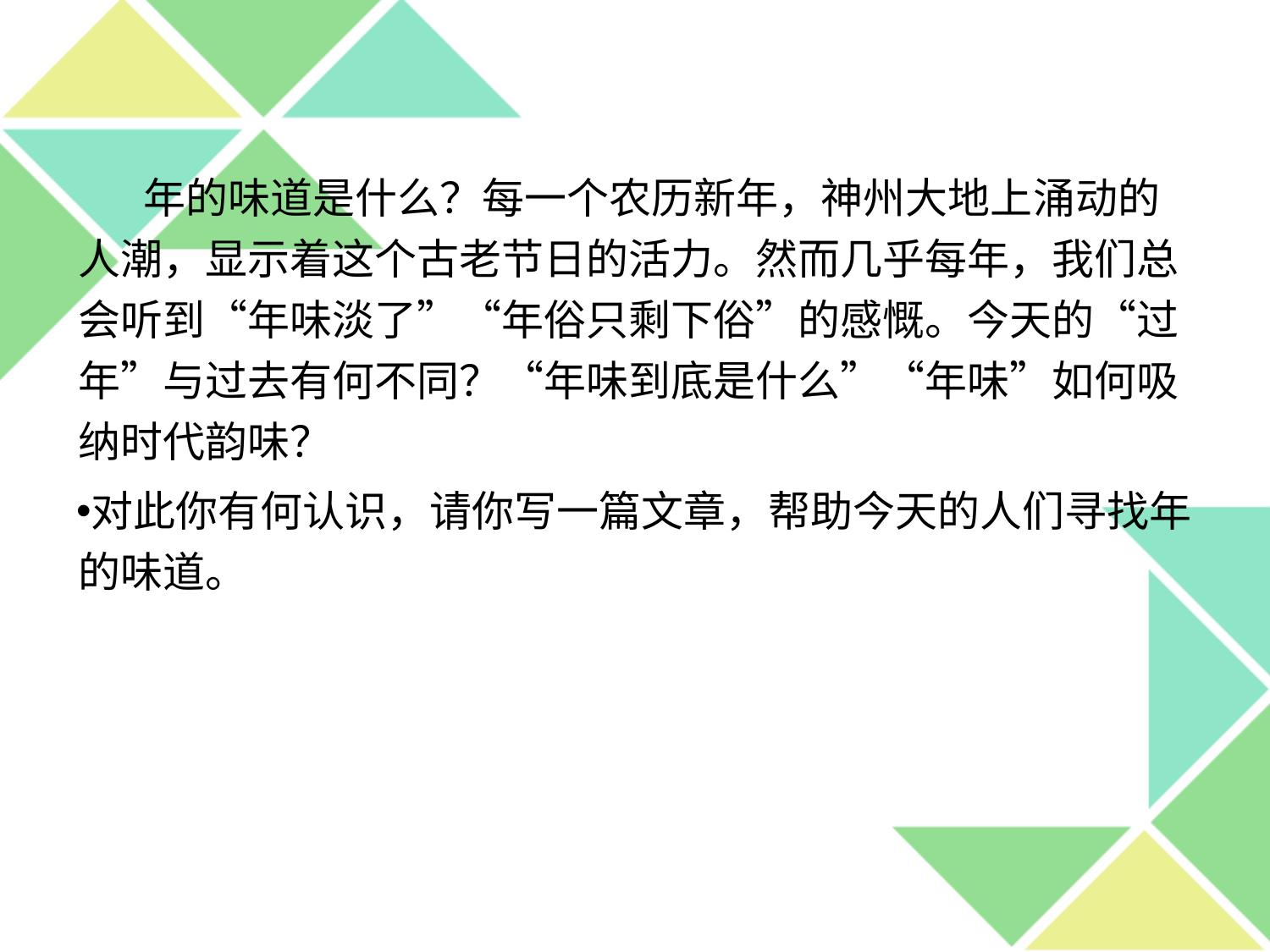

年的味道是什么？每一个农历新年，神州大地上涌动的人潮，显示着这个古老节日的活力。然而几乎每年，我们总会听到“年味淡了”“年俗只剩下俗”的感慨。今天的“过年”与过去有何不同？“年味到底是什么”“年味”如何吸纳时代韵味？
对此你有何认识，请你写一篇文章，帮助今天的人们寻找年的味道。